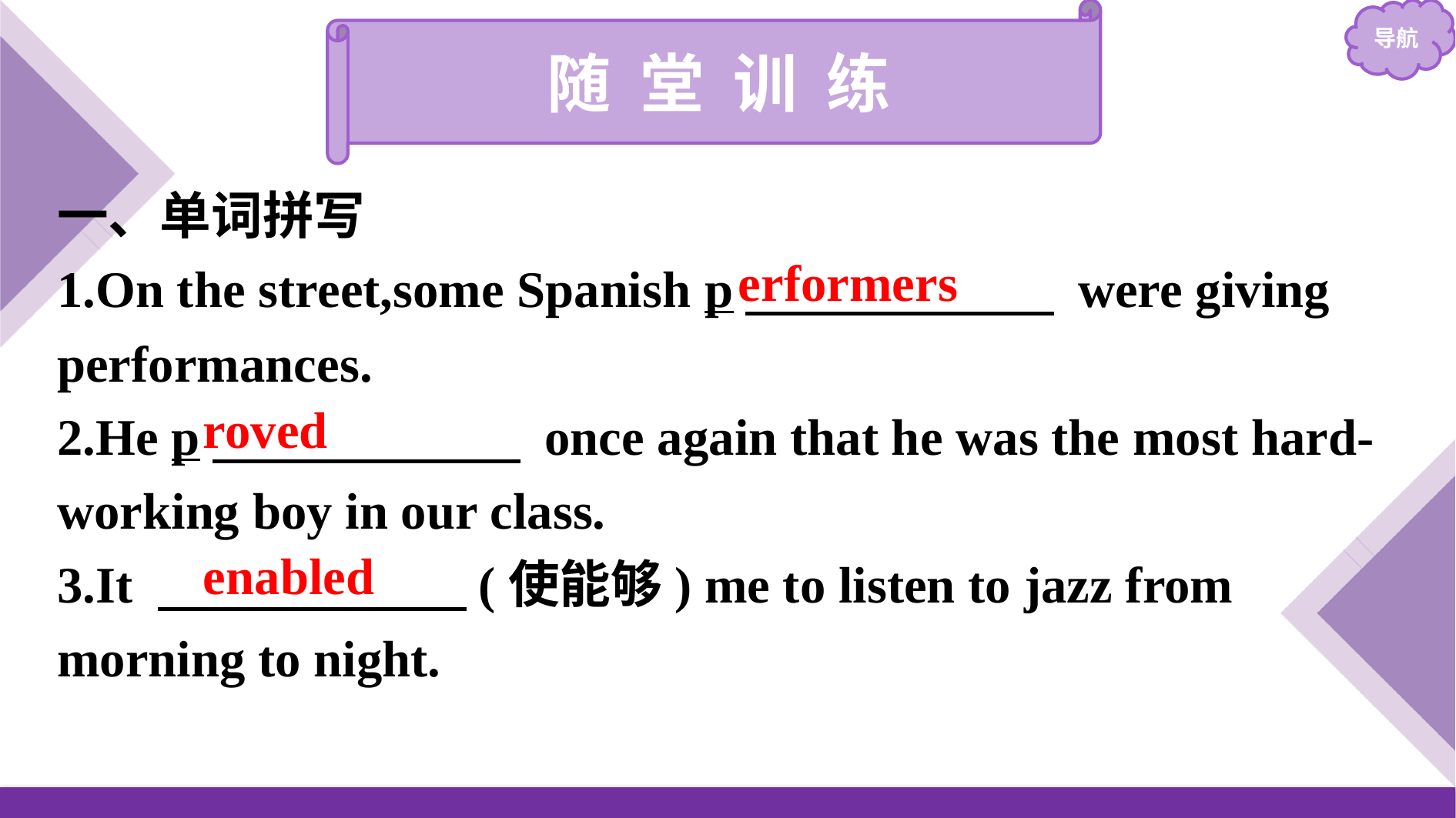

随  堂  训  练
一、单词拼写
1.On the street,some Spanish p　　　　　　 were giving performances.
2.He p　　　　　　 once again that he was the most hard-working boy in our class.
3.It 　　　　　　(使能够) me to listen to jazz from morning to night.
erformers
roved
enabled